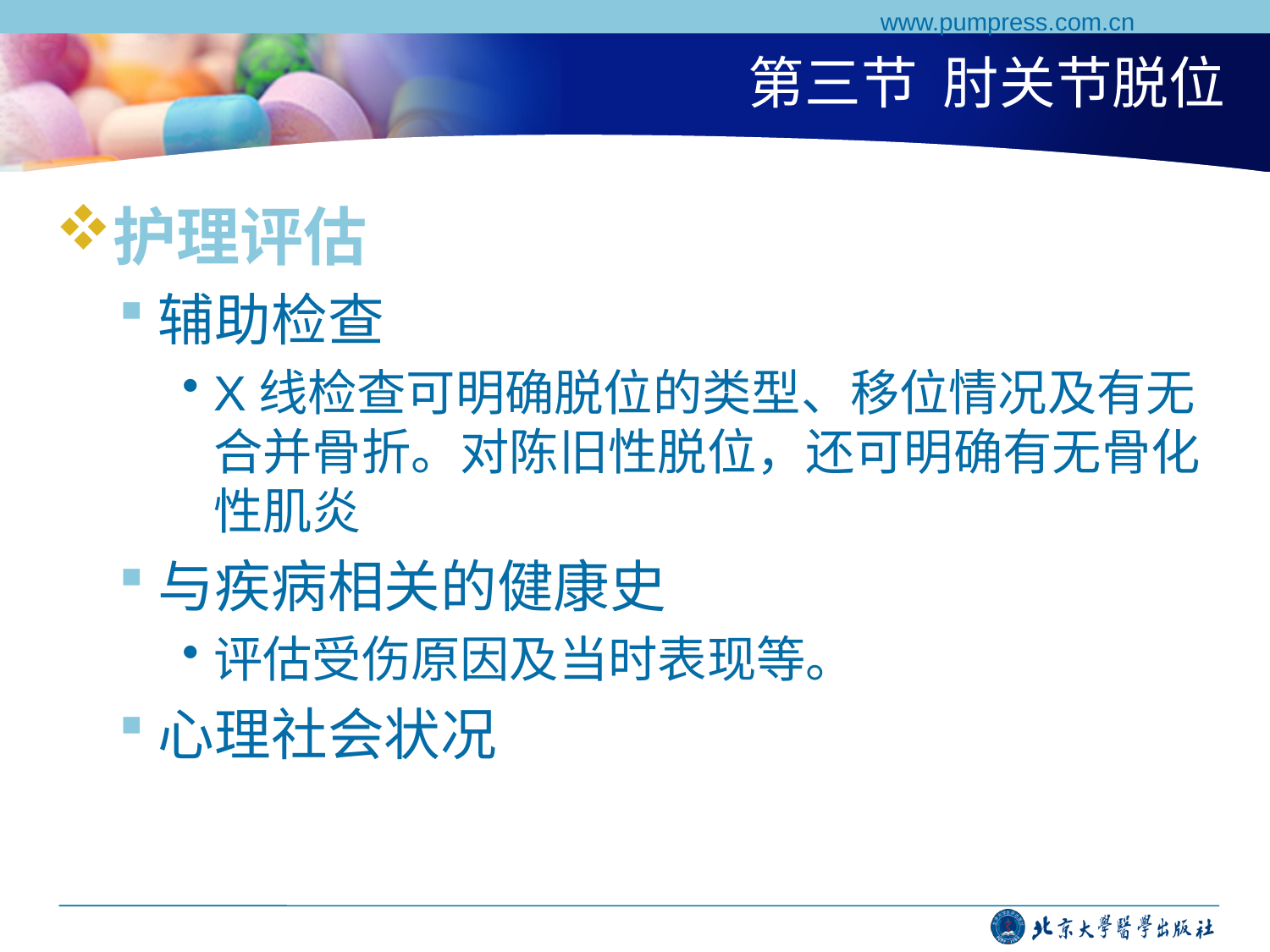

www.pumpress.com.cn
# 第三节  肘关节脱位
护理评估
辅助检查
X线检查可明确脱位的类型、移位情况及有无合并骨折。对陈旧性脱位，还可明确有无骨化性肌炎
与疾病相关的健康史
评估受伤原因及当时表现等。
心理社会状况